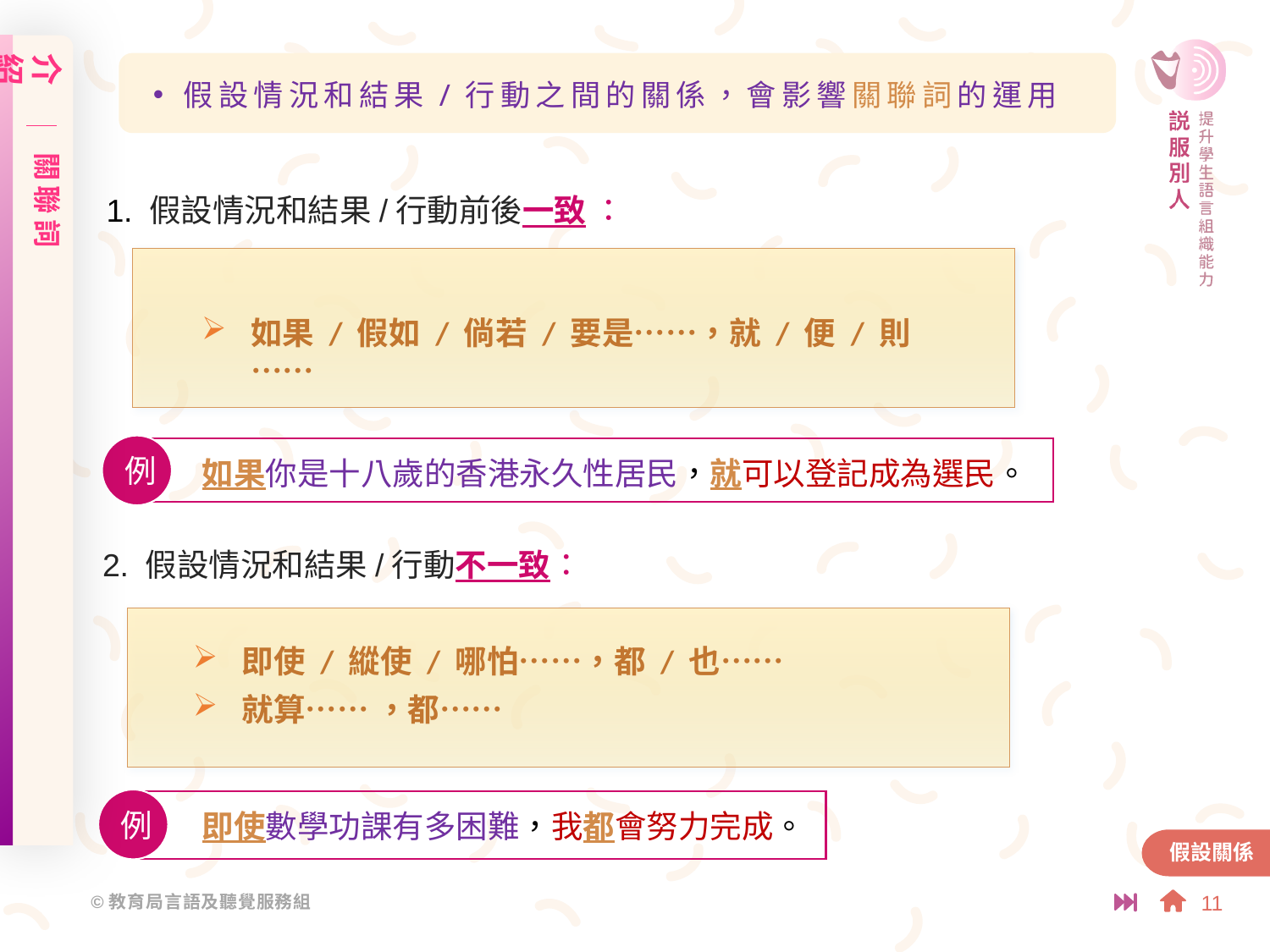

介紹
關聯詞

假設情況和結果/行動之間的關係，會影響關聯詞的運用
1. 假設情況和結果/行動前後一致 ：

如果 / 假如 / 倘若 / 要是⋯⋯，就 / 便 / 則⋯⋯
例

如果你是十八歲的香港永久性居民，就可以登記成為選民。
2. 假設情況和結果/行動不一致：

即使 / 縱使 / 哪怕⋯⋯，都 / 也⋯⋯
就算⋯⋯ ，都⋯⋯
例

即使數學功課有多困難，我都會努力完成。

假設關係
11